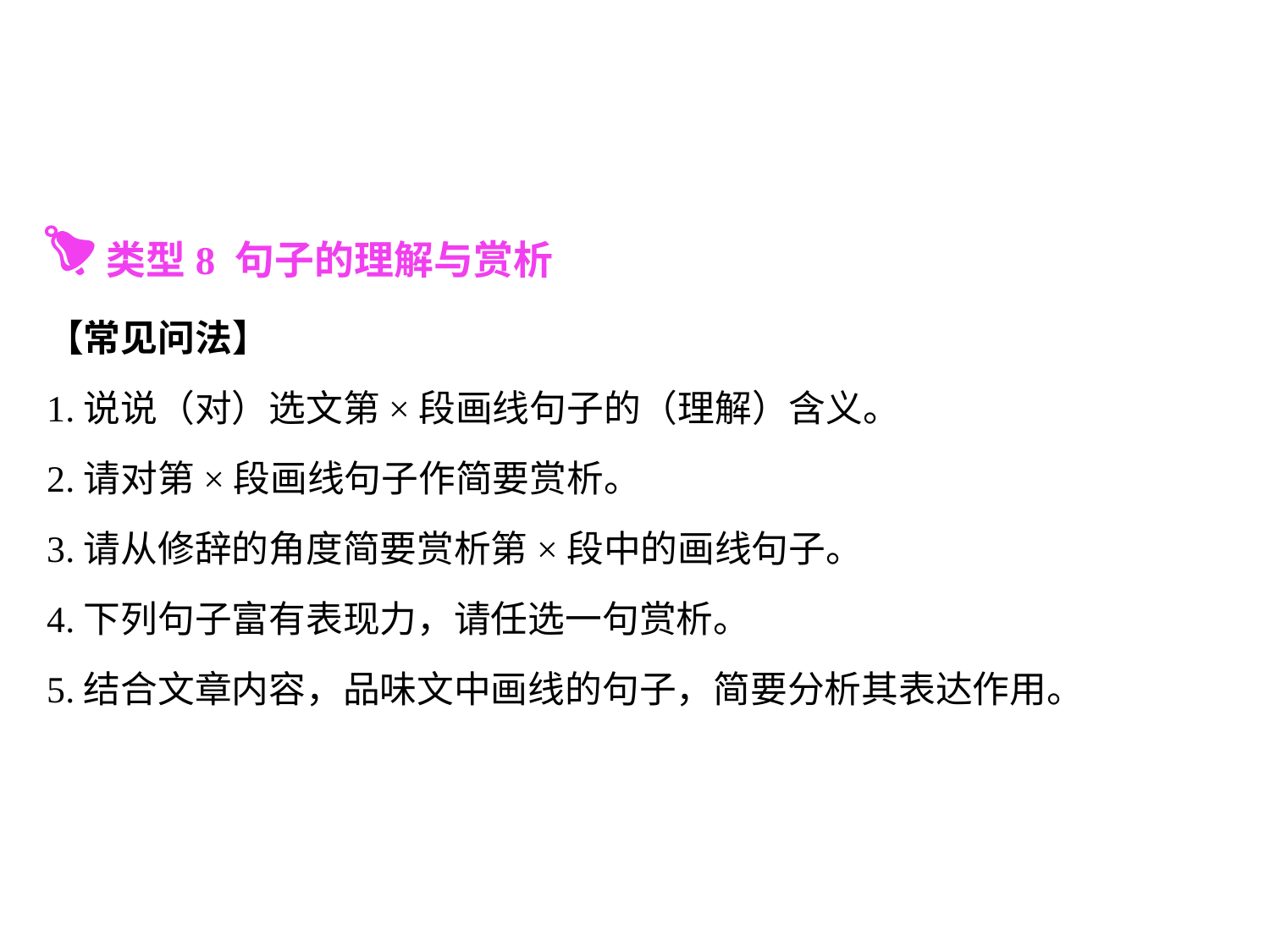

类型8 句子的理解与赏析

【常见问法】
1.说说（对）选文第×段画线句子的（理解）含义。
2.请对第×段画线句子作简要赏析。
3.请从修辞的角度简要赏析第×段中的画线句子。
4.下列句子富有表现力，请任选一句赏析。
5.结合文章内容，品味文中画线的句子，简要分析其表达作用。